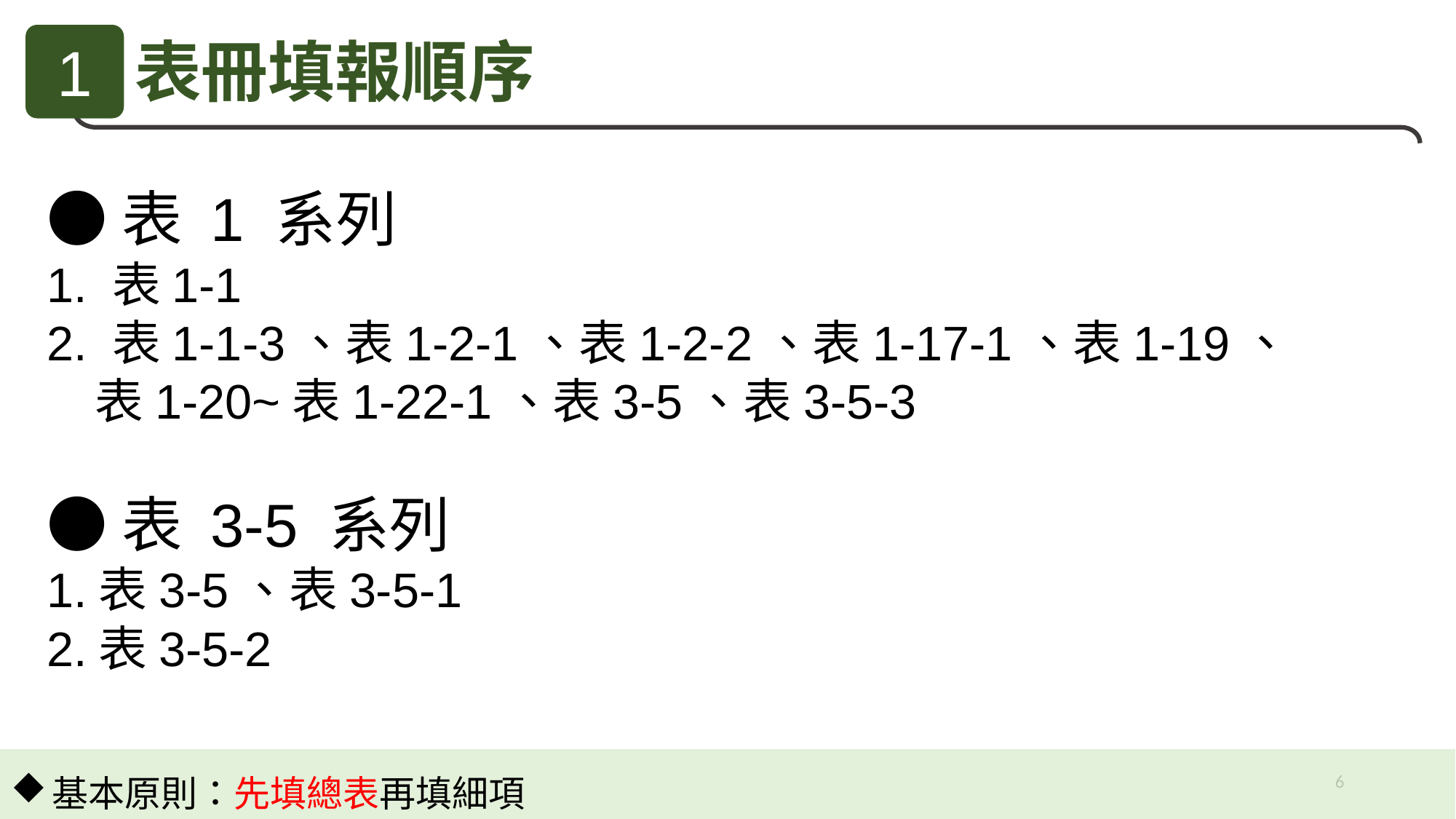

1
表冊填報順序

●表 1 系列
1. 表1-1
2. 表1-1-3、表1-2-1、表1-2-2、表1-17-1、表1-19、
　表1-20~表1-22-1、表3-5、表3-5-3

●表 3-5 系列
1.表3-5、表3-5-1
2.表3-5-2

6
基本原則：先填總表再填細項